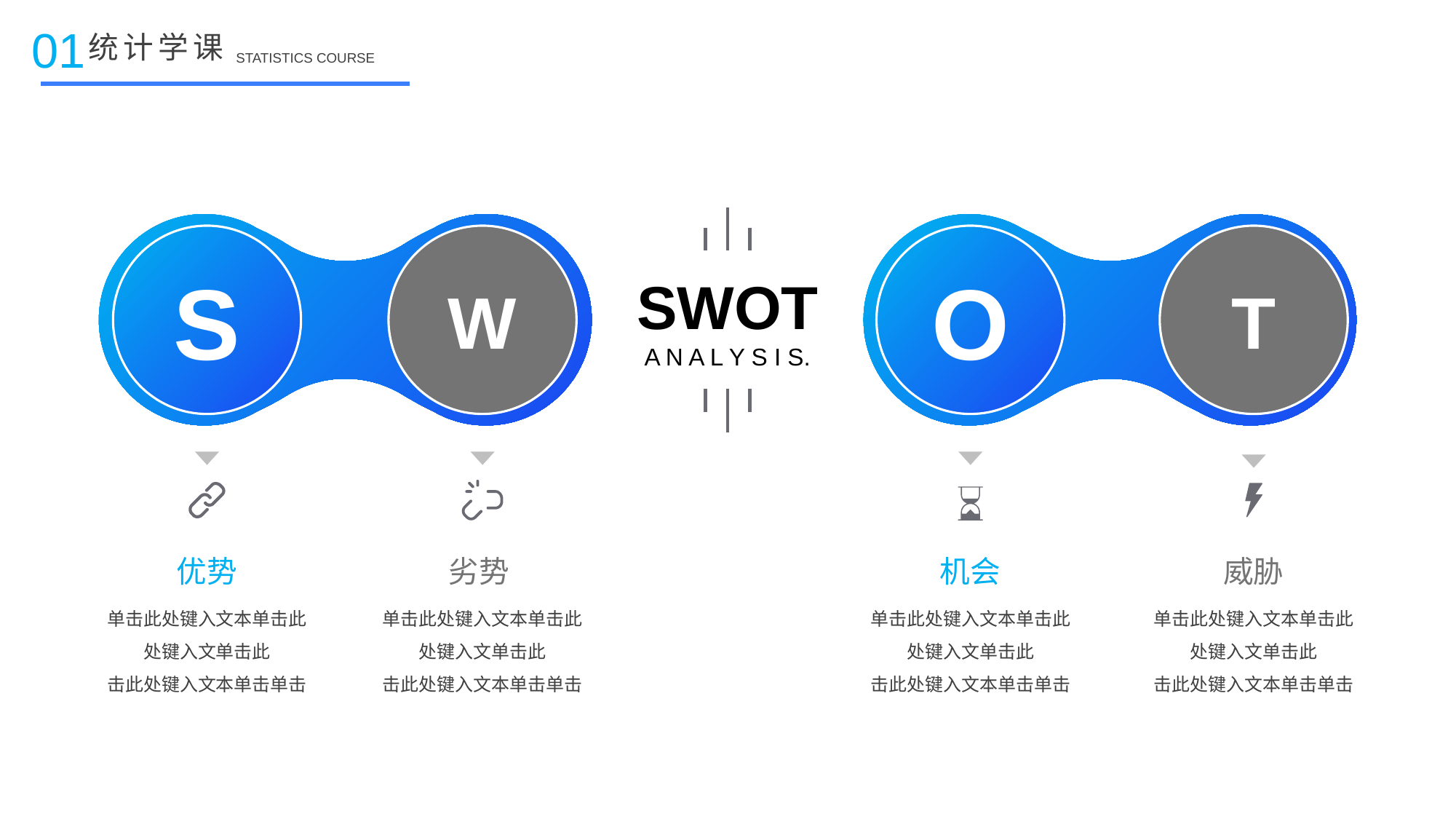

01
统计学课
STATISTICS COURSE

S
W
O
T
SWOT
A N A L Y S I S.

优势
劣势
机会
威胁
单击此处键入文本单击此处键入文单击此
击此处键入文本单击单击
单击此处键入文本单击此处键入文单击此
击此处键入文本单击单击
单击此处键入文本单击此处键入文单击此
击此处键入文本单击单击
单击此处键入文本单击此处键入文单击此
击此处键入文本单击单击